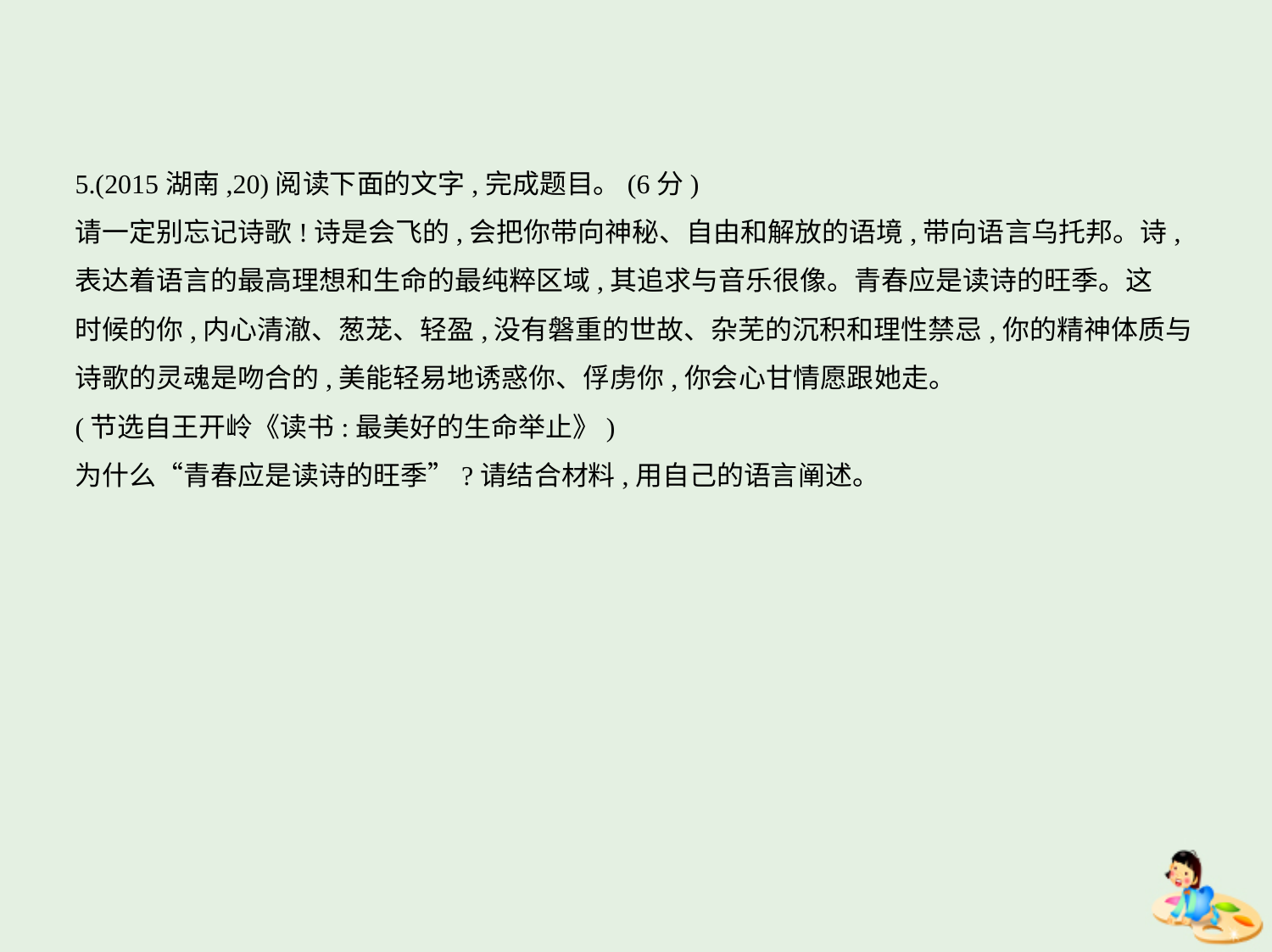

5.(2015湖南,20)阅读下面的文字,完成题目。(6分)
请一定别忘记诗歌!诗是会飞的,会把你带向神秘、自由和解放的语境,带向语言乌托邦。诗,
表达着语言的最高理想和生命的最纯粹区域,其追求与音乐很像。青春应是读诗的旺季。这
时候的你,内心清澈、葱茏、轻盈,没有磐重的世故、杂芜的沉积和理性禁忌,你的精神体质与
诗歌的灵魂是吻合的,美能轻易地诱惑你、俘虏你,你会心甘情愿跟她走。
(节选自王开岭《读书:最美好的生命举止》)
为什么“青春应是读诗的旺季”?请结合材料,用自己的语言阐述。